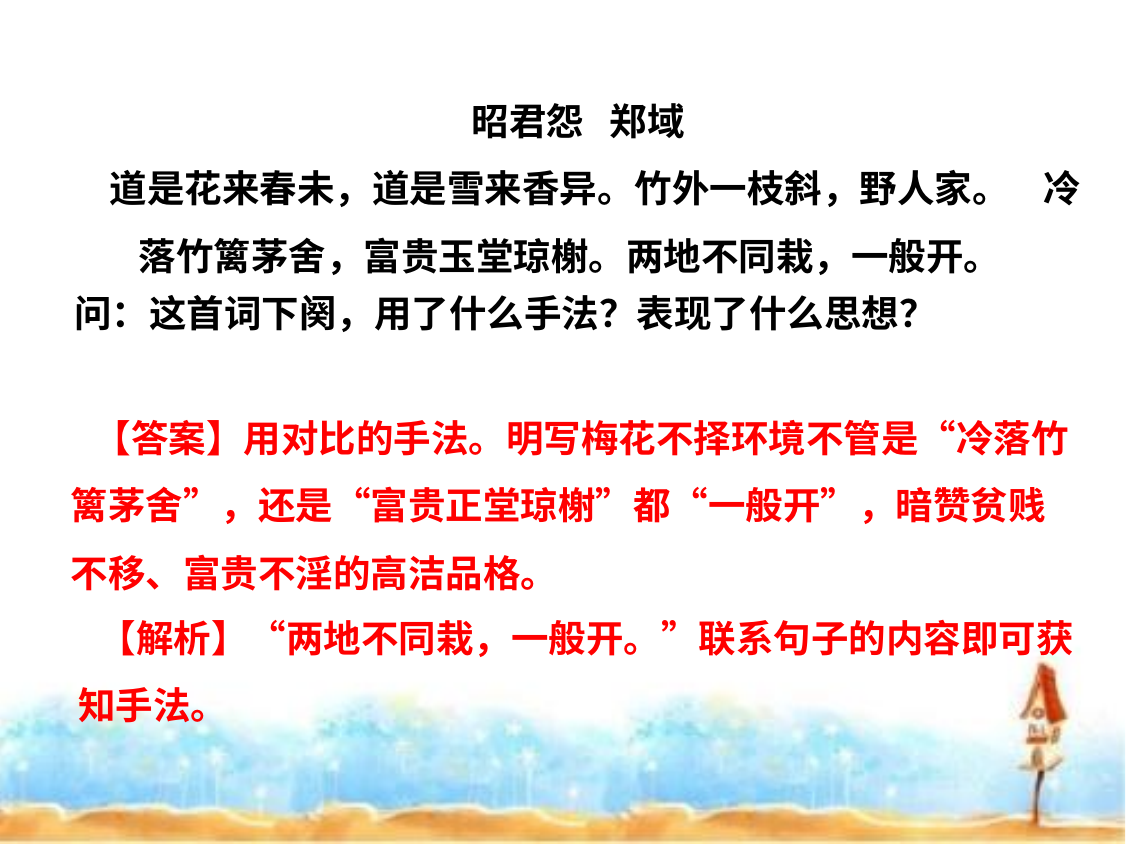

昭君怨   郑域
     道是花来春未，道是雪来香异。竹外一枝斜，野人家。    冷落竹篱茅舍，富贵玉堂琼榭。两地不同栽，一般开。
  问：这首词下阕，用了什么手法？表现了什么思想？
  【答案】用对比的手法。明写梅花不择环境不管是“冷落竹篱茅舍”，还是“富贵正堂琼榭”都“一般开”，暗赞贫贱不移、富贵不淫的高洁品格。
  【解析】“两地不同栽，一般开。”联系句子的内容即可获知手法。